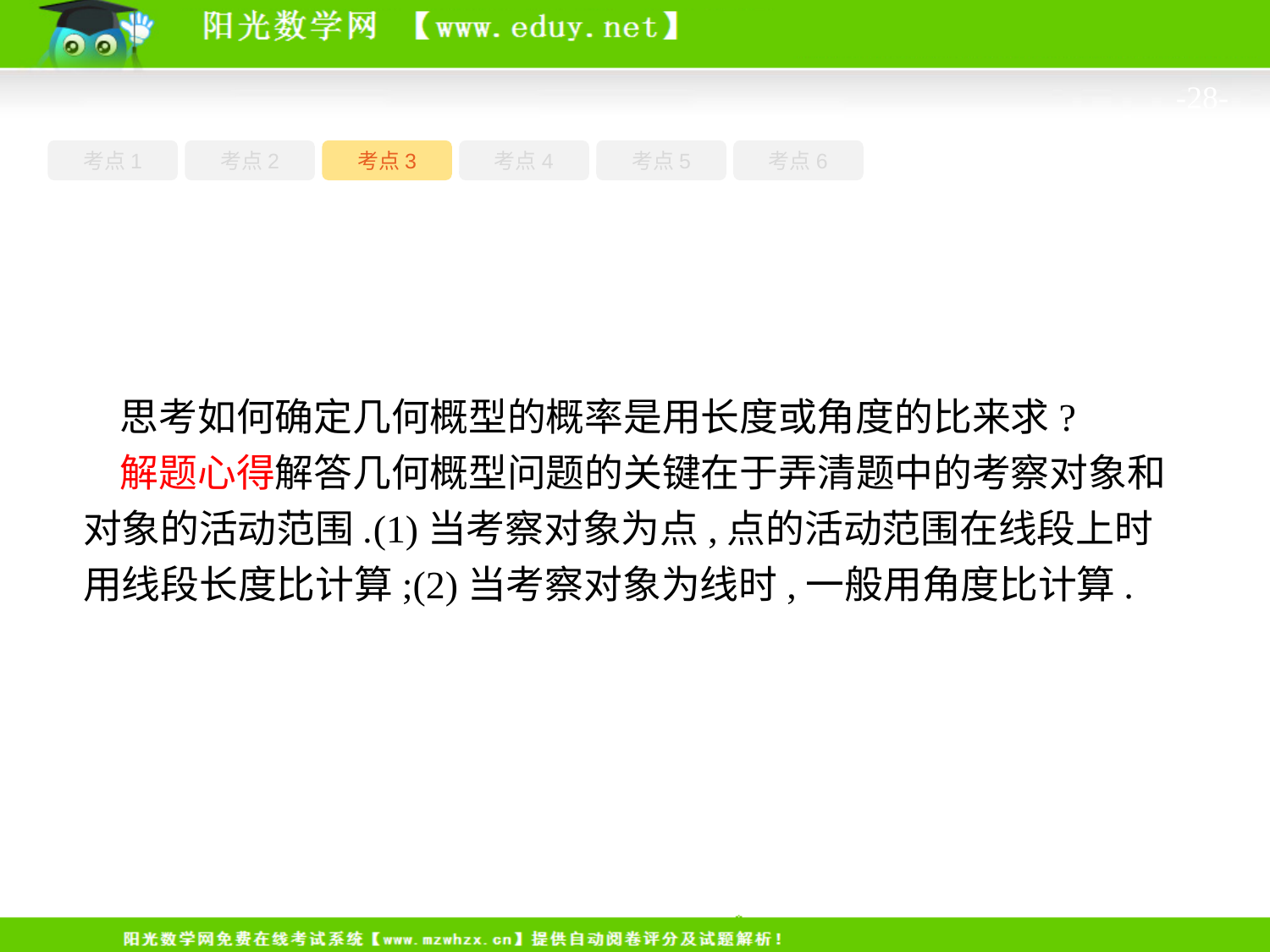

-28-
考点1
考点3
考点5
考点6
考点2
考点4
思考如何确定几何概型的概率是用长度或角度的比来求?
解题心得解答几何概型问题的关键在于弄清题中的考察对象和对象的活动范围.(1)当考察对象为点,点的活动范围在线段上时用线段长度比计算;(2)当考察对象为线时,一般用角度比计算.